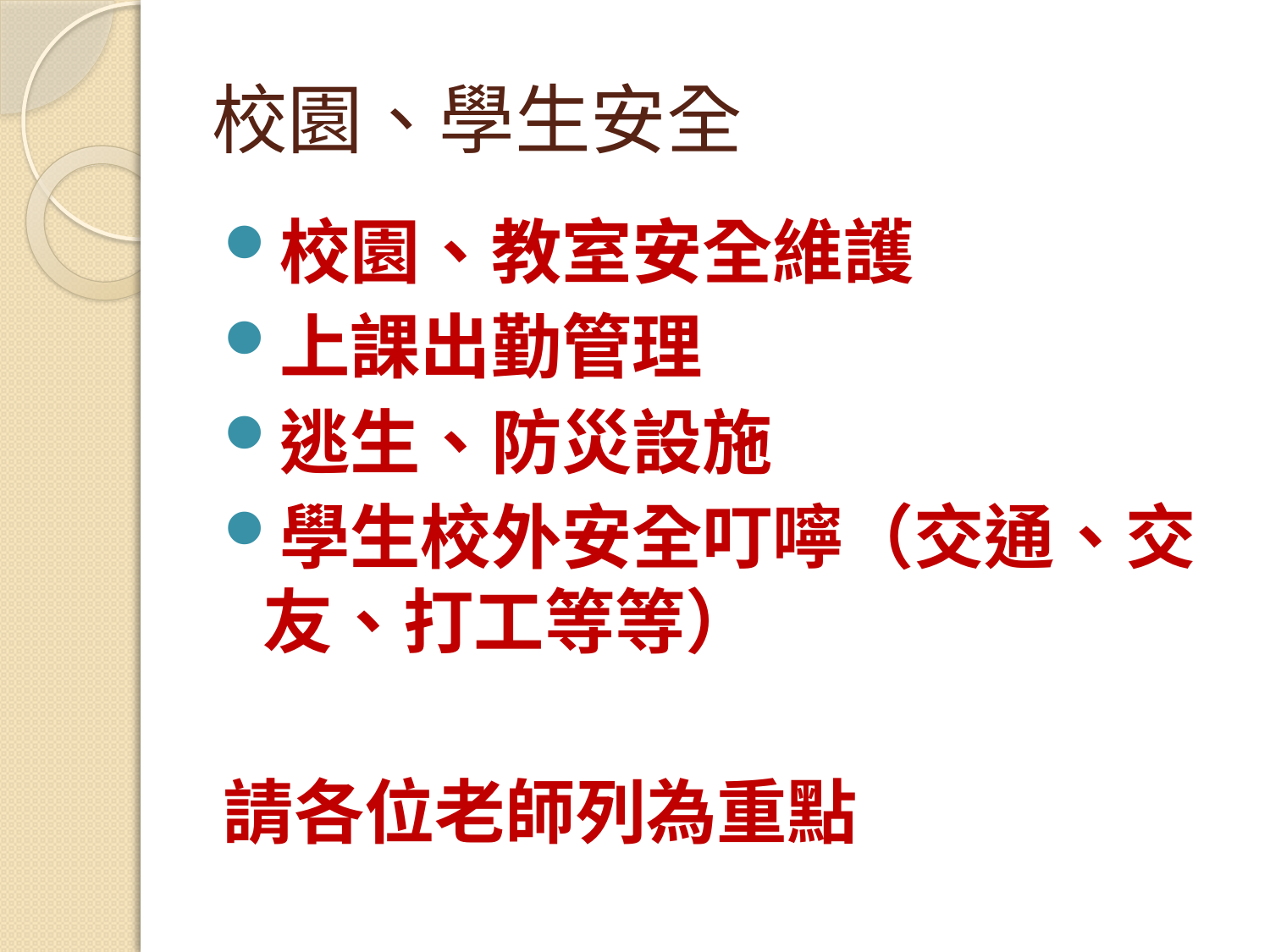

# 校園、學生安全
校園、教室安全維護
上課出勤管理
逃生、防災設施
學生校外安全叮嚀（交通、交友、打工等等）

請各位老師列為重點